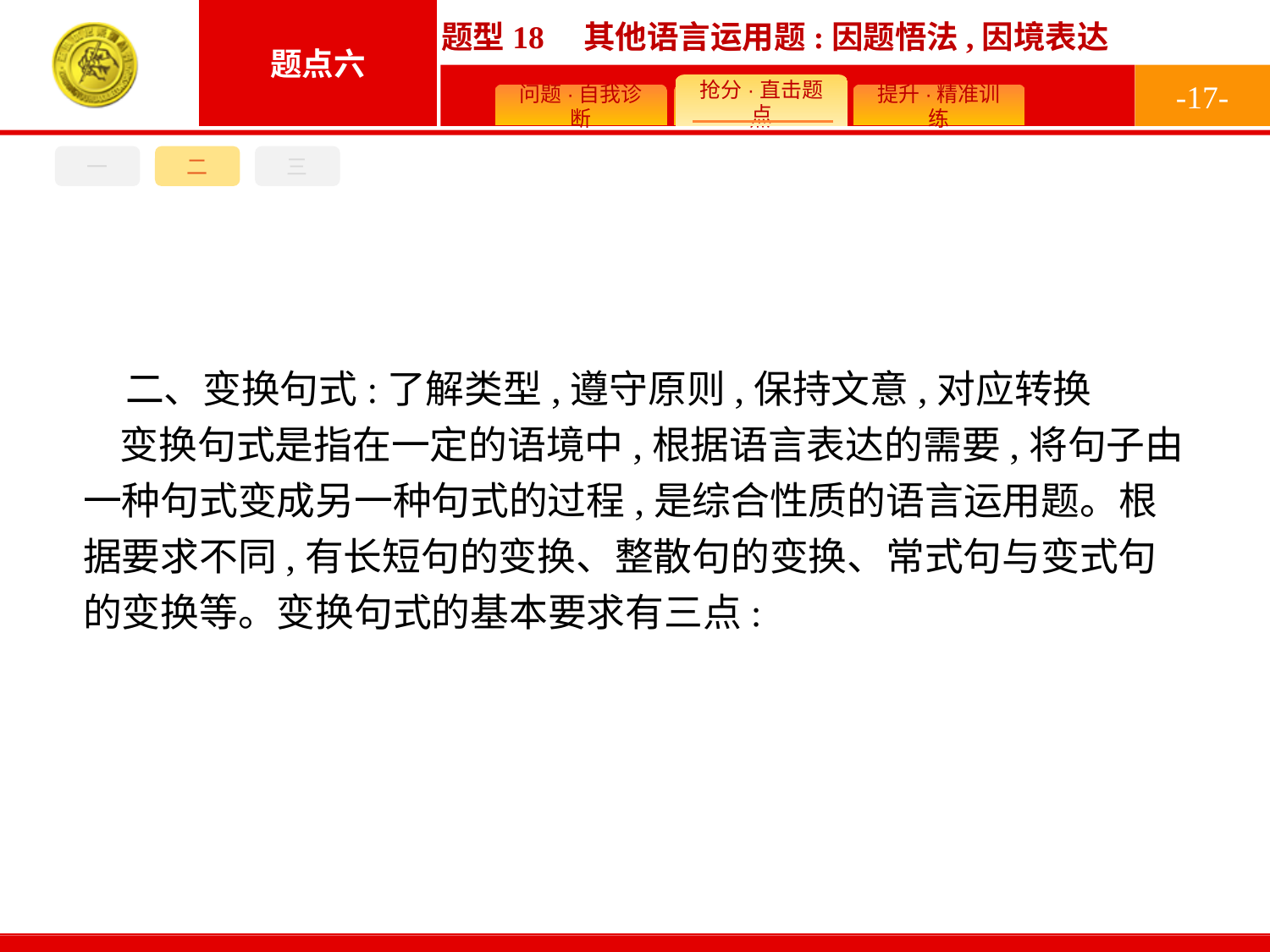

-17-
一
二
三
二、变换句式:了解类型,遵守原则,保持文意,对应转换
变换句式是指在一定的语境中,根据语言表达的需要,将句子由一种句式变成另一种句式的过程,是综合性质的语言运用题。根据要求不同,有长短句的变换、整散句的变换、常式句与变式句的变换等。变换句式的基本要求有三点: